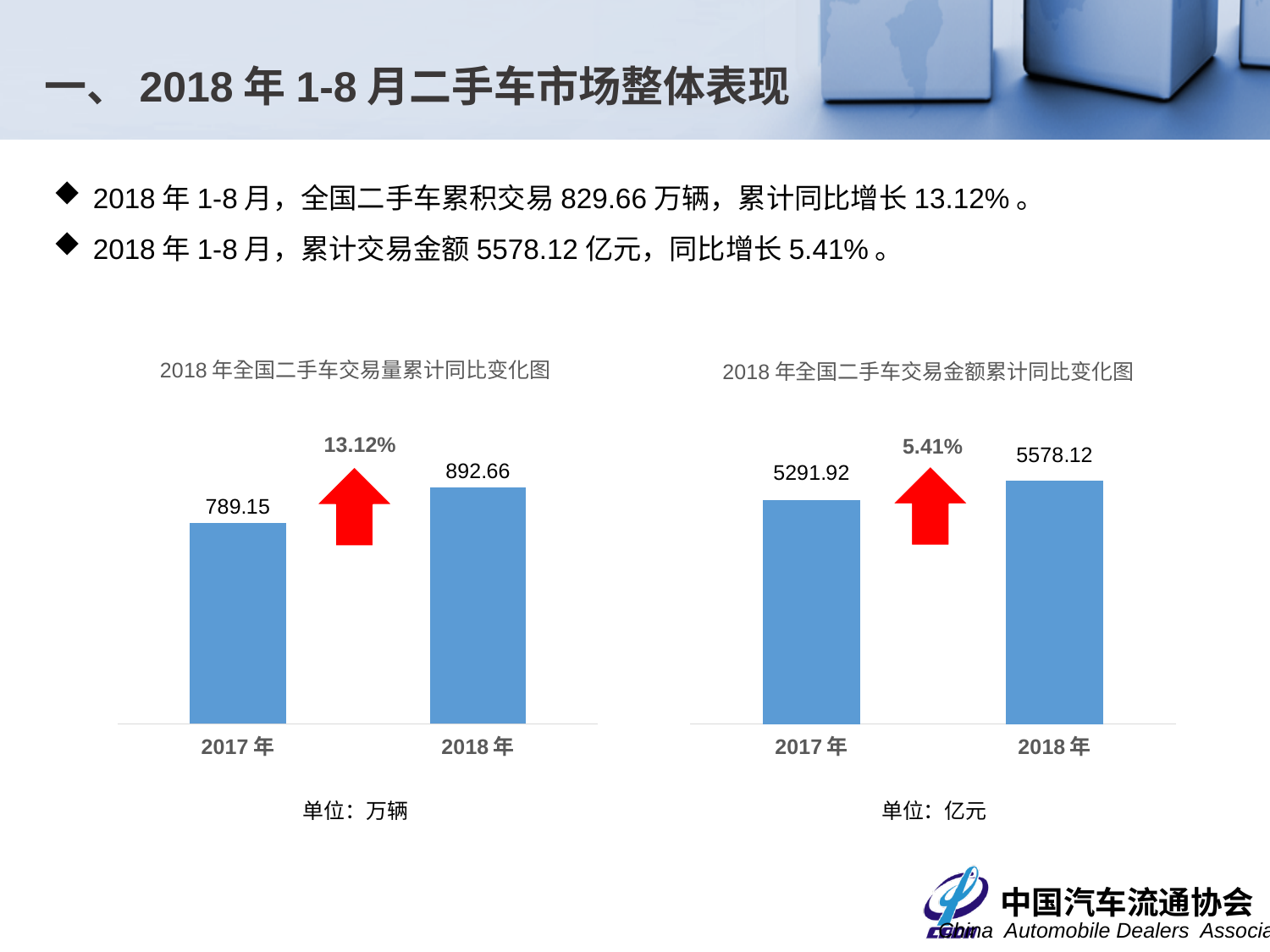

一、2018年1-8月二手车市场整体表现
2018年1-8月，全国二手车累积交易829.66万辆，累计同比增长13.12%。
2018年1-8月，累计交易金额5578.12亿元，同比增长5.41%。

### Chart: 2018年全国二手车交易量累计同比变化图

| Category |  |
|---|---|
| 2017年 | 789.1500000000001 |
| 2018年 | 892.664 |

### Chart: 2018年全国二手车交易金额累计同比变化图

| Category |  |
|---|---|
| 2017年 | 5291.923403413283 |
| 2018年 | 5578.118077981126 |
13.12%
5.41%

单位：万辆
单位：亿元